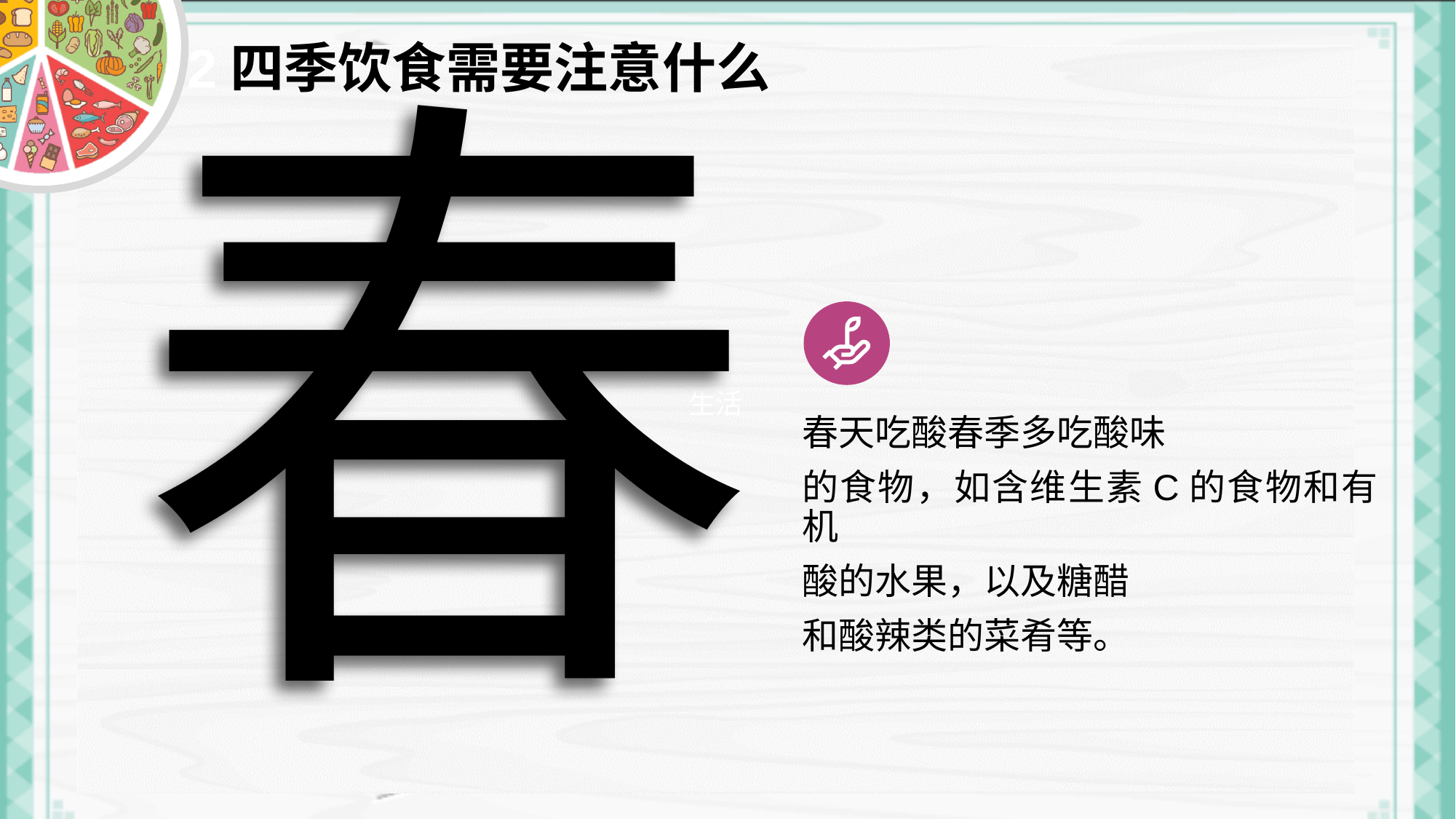

春
# 2四季饮食需要注意什么

春天吃酸春季多吃酸味
的食物，如含维生素C的食物和有机
酸的水果，以及糖醋
和酸辣类的菜肴等。